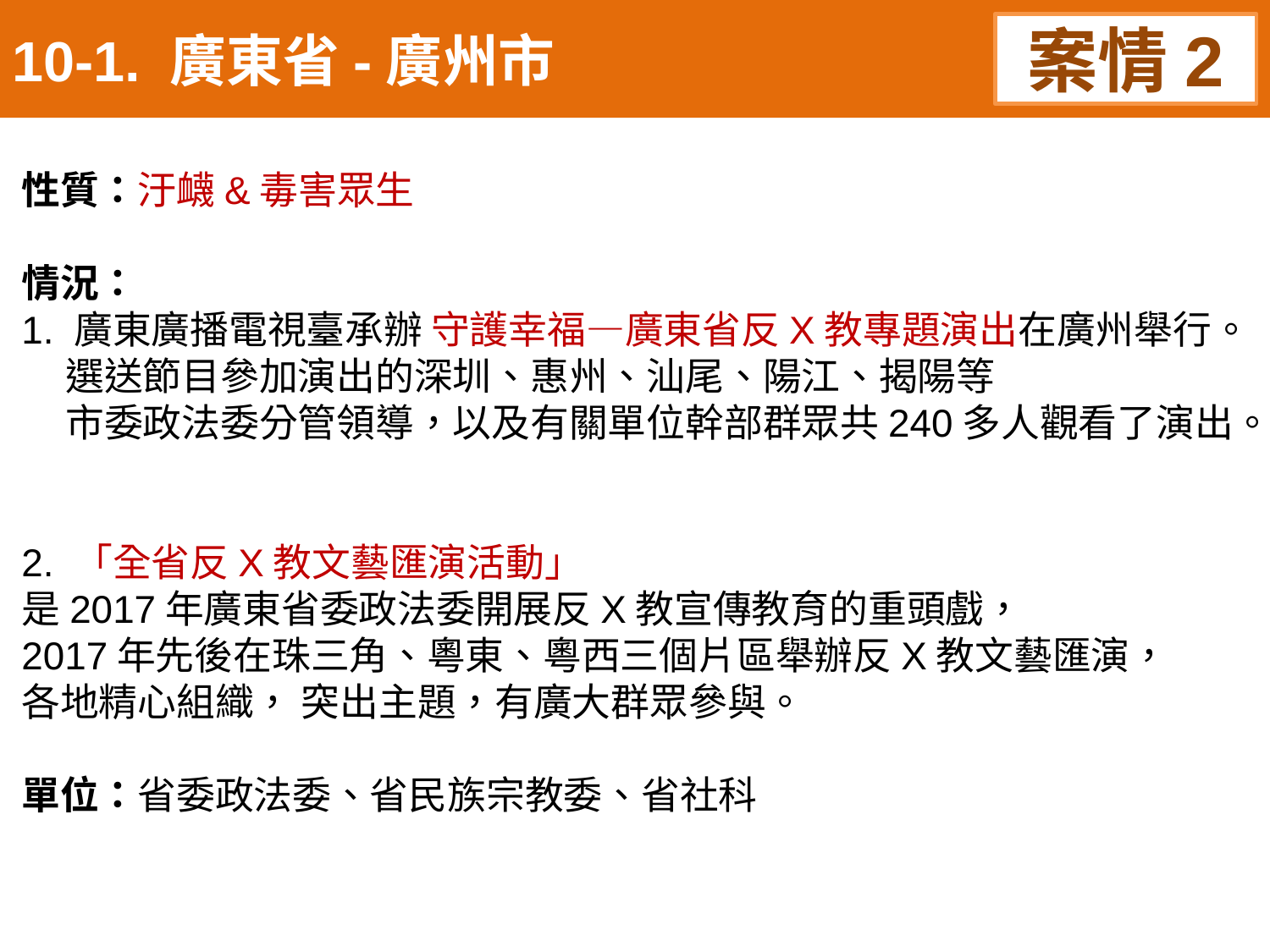

10-1. 廣東省-廣州市
案情2
性質：汙衊&毒害眾生

情況：
1. 廣東廣播電視臺承辦 守護幸福—廣東省反X教專題演出在廣州舉行。
    選送節目參加演出的深圳、惠州、汕尾、陽江、揭陽等
    市委政法委分管領導，以及有關單位幹部群眾共240多人觀看了演出。

2. 「全省反X教文藝匯演活動」
是2017年廣東省委政法委開展反X教宣傳教育的重頭戲，
2017年先後在珠三角、粵東、粵西三個片區舉辦反X教文藝匯演，
各地精心組織， 突出主題，有廣大群眾參與。

單位：省委政法委、省民族宗教委、省社科